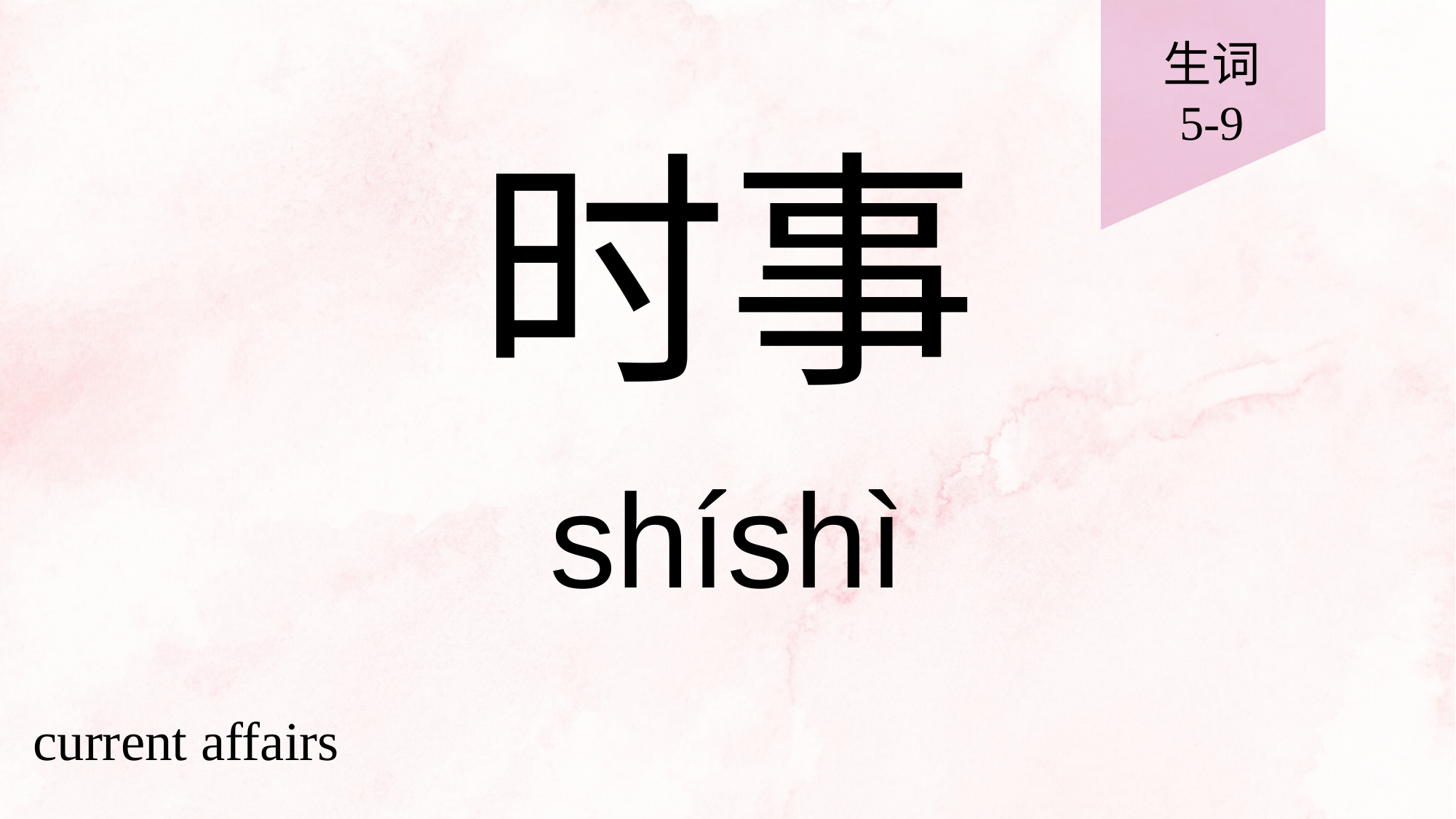

生词
5-9
# 时事
shíshì
current affairs